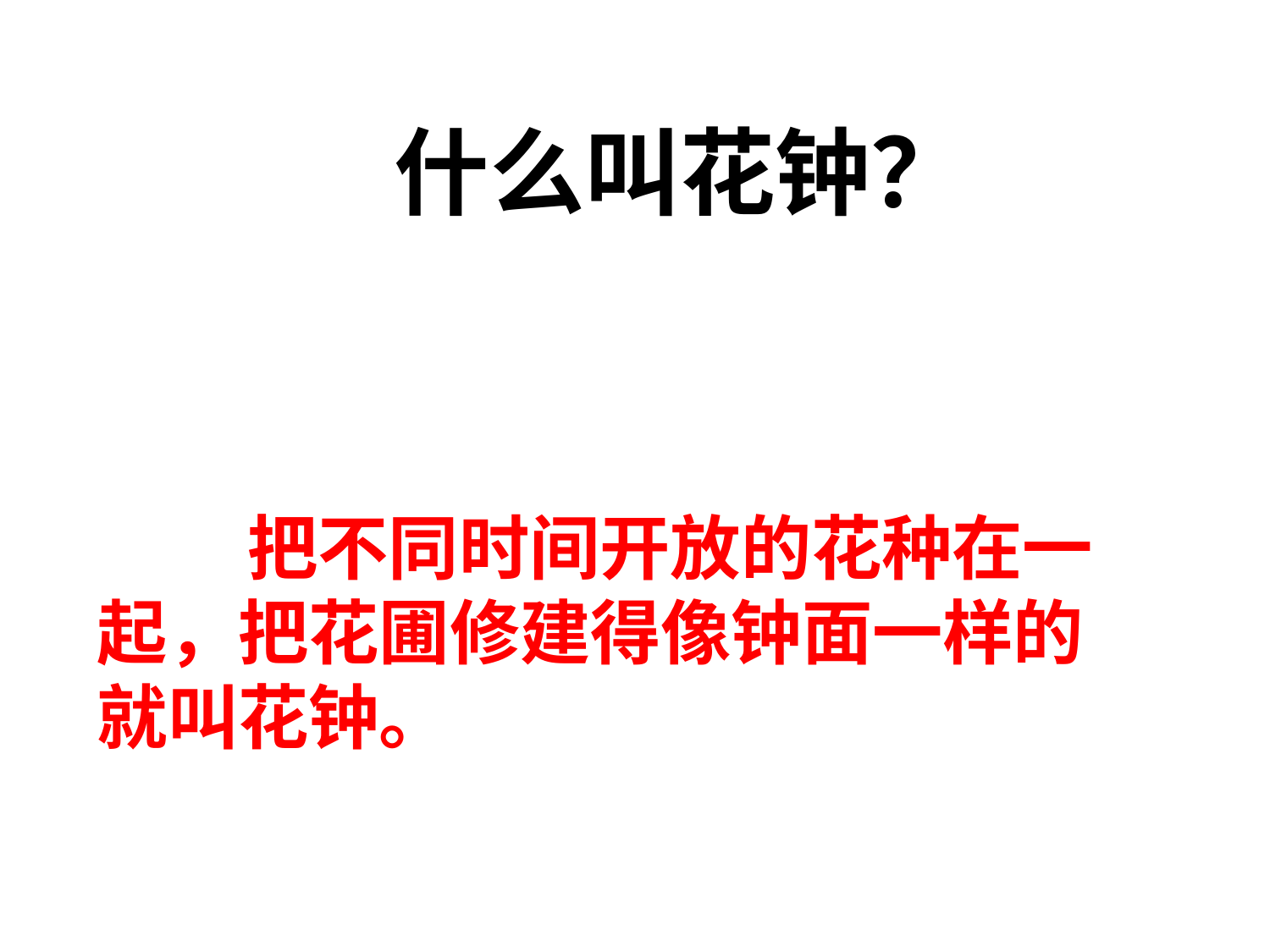

什么叫花钟？
    把不同时间开放的花种在一起，把花圃修建得像钟面一样的就叫花钟。